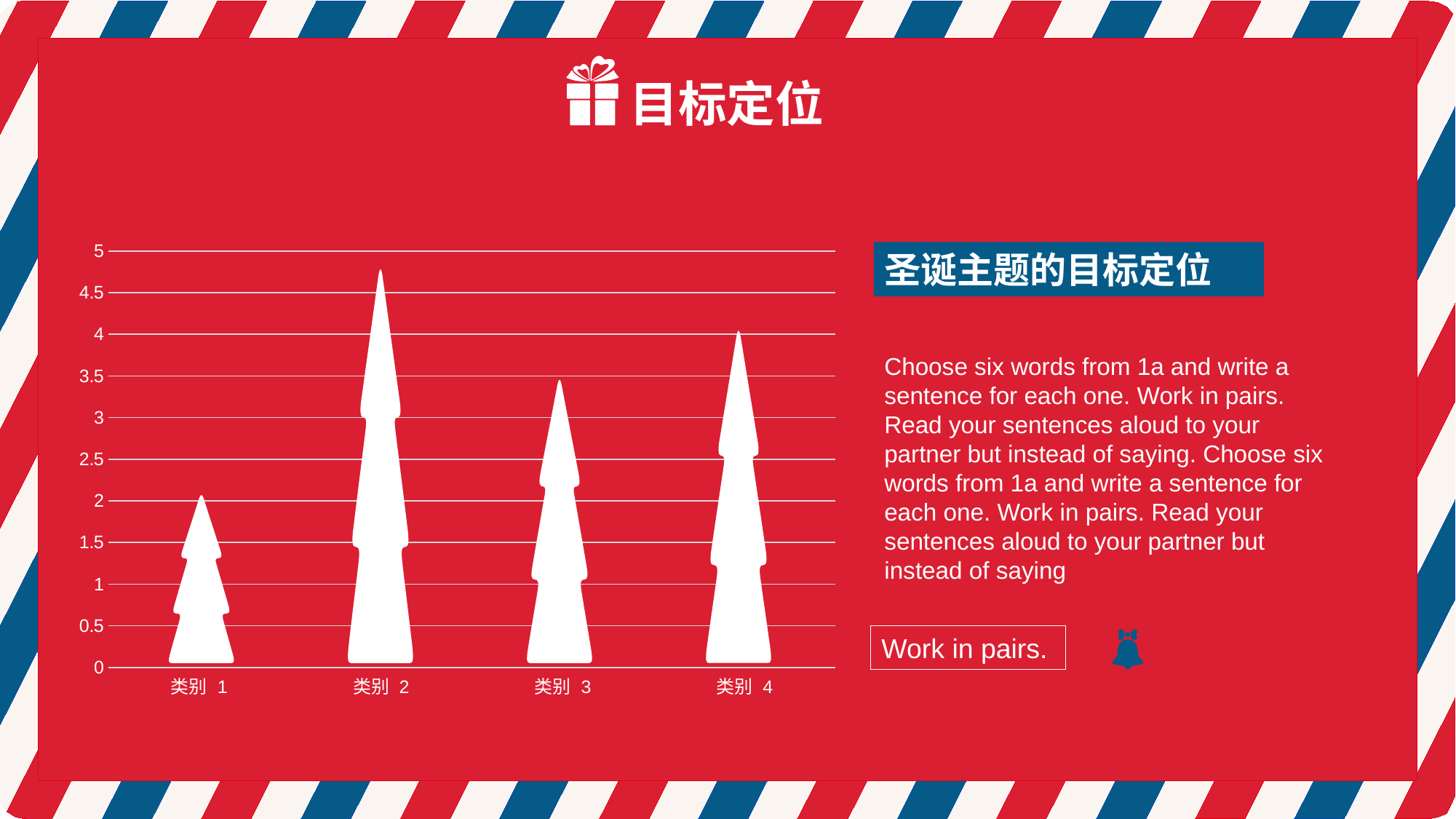

目标定位

### Chart

| Category | 系列 2 |
|---|---|
| 类别 1 | 2.4 |
| 类别 2 | 4.4 |
| 类别 3 | 1.8 |
| 类别 4 | 2.8 |
圣诞主题的目标定位

Choose six words from 1a and write a sentence for each one. Work in pairs. Read your sentences aloud to your partner but instead of saying. Choose six words from 1a and write a sentence for each one. Work in pairs. Read your sentences aloud to your partner but instead of saying

Work in pairs.